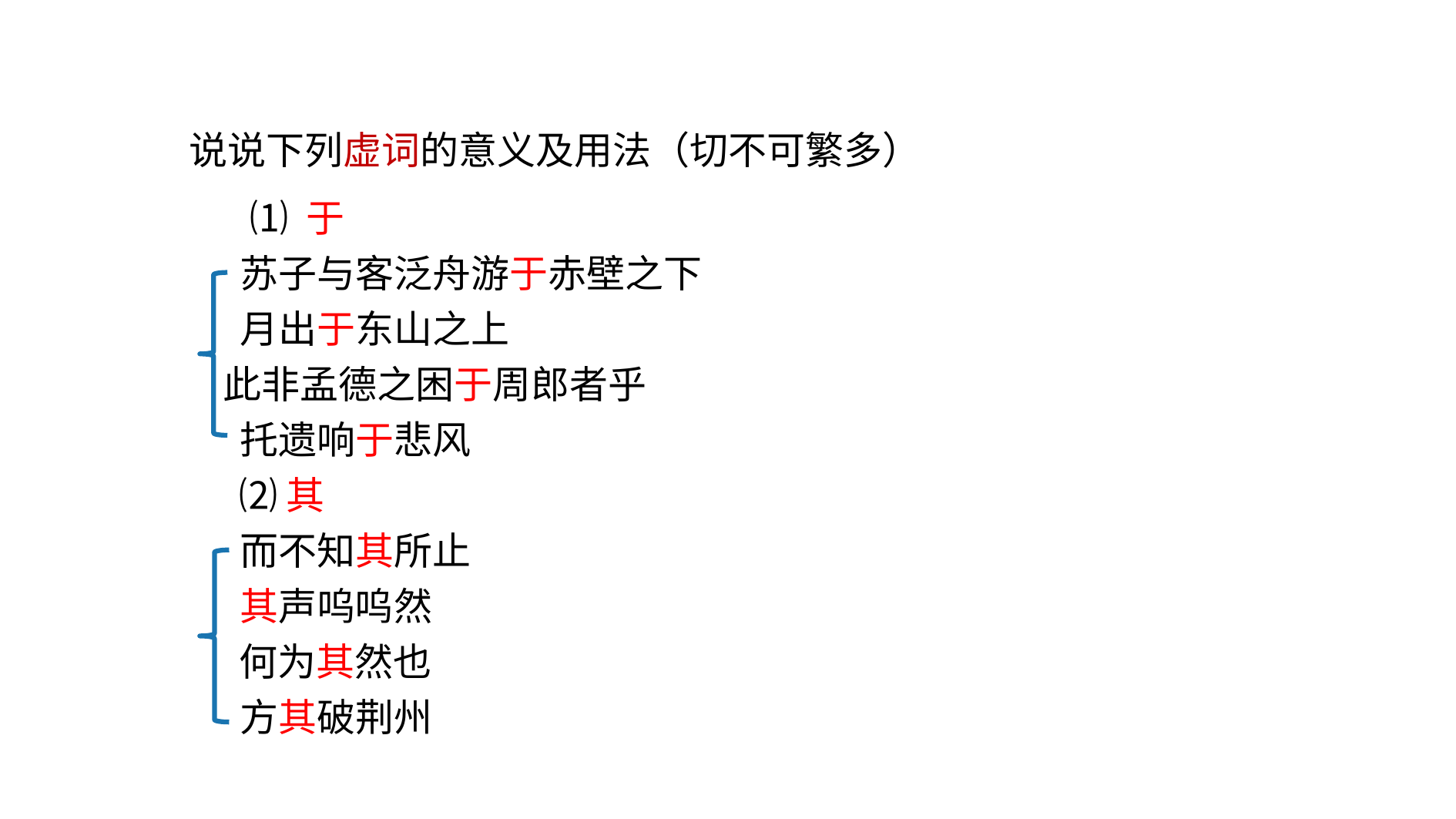

说说下列虚词的意义及用法（切不可繁多）
 ⑴ 于
苏子与客泛舟游于赤壁之下
月出于东山之上
       此非孟德之困于周郎者乎
托遗响于悲风
　　⑵ 其
而不知其所止
其声呜呜然
　　何为其然也
方其破荆州